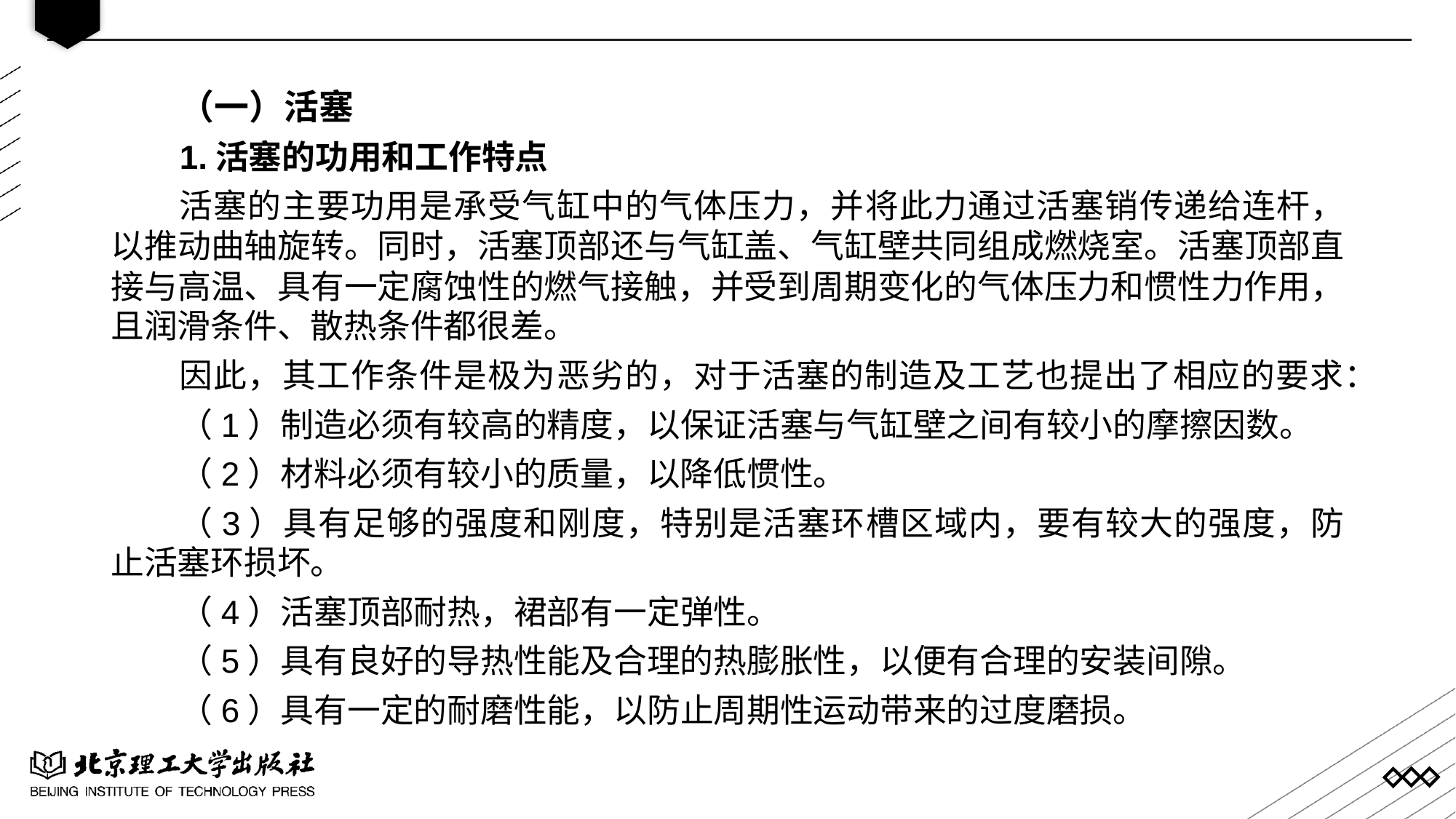

（一）活塞
1.活塞的功用和工作特点
活塞的主要功用是承受气缸中的气体压力，并将此力通过活塞销传递给连杆，以推动曲轴旋转。同时，活塞顶部还与气缸盖、气缸壁共同组成燃烧室。活塞顶部直接与高温、具有一定腐蚀性的燃气接触，并受到周期变化的气体压力和惯性力作用，且润滑条件、散热条件都很差。
因此，其工作条件是极为恶劣的，对于活塞的制造及工艺也提出了相应的要求：
（1）制造必须有较高的精度，以保证活塞与气缸壁之间有较小的摩擦因数。
（2）材料必须有较小的质量，以降低惯性。
（3）具有足够的强度和刚度，特别是活塞环槽区域内，要有较大的强度，防止活塞环损坏。
（4）活塞顶部耐热，裙部有一定弹性。
（5）具有良好的导热性能及合理的热膨胀性，以便有合理的安装间隙。
（6）具有一定的耐磨性能，以防止周期性运动带来的过度磨损。